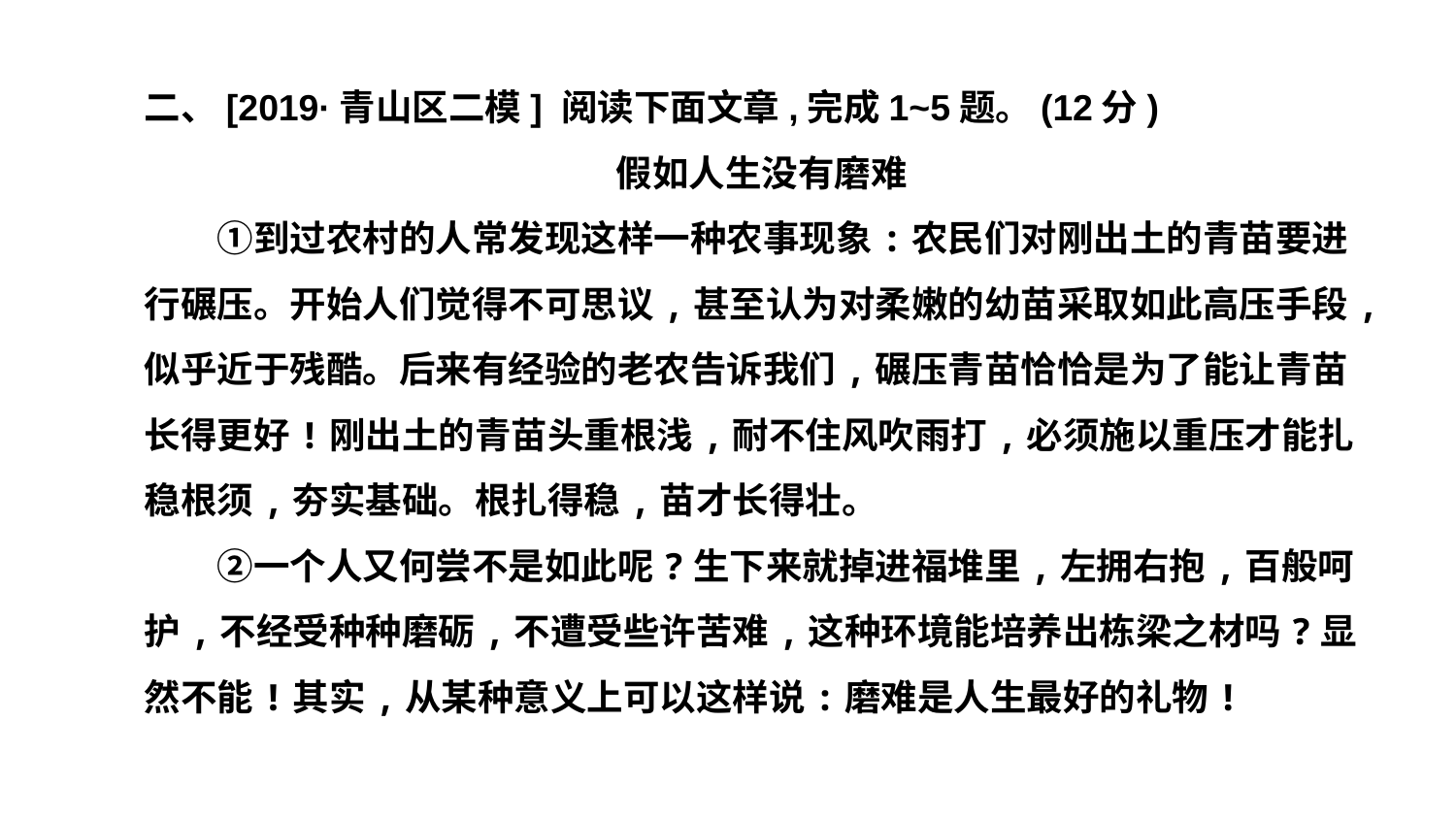

二、[2019·青山区二模] 阅读下面文章,完成1~5题。(12分)
假如人生没有磨难
　　①到过农村的人常发现这样一种农事现象:农民们对刚出土的青苗要进行碾压。开始人们觉得不可思议,甚至认为对柔嫩的幼苗采取如此高压手段,似乎近于残酷。后来有经验的老农告诉我们,碾压青苗恰恰是为了能让青苗长得更好!刚出土的青苗头重根浅,耐不住风吹雨打,必须施以重压才能扎稳根须,夯实基础。根扎得稳,苗才长得壮。
　　②一个人又何尝不是如此呢?生下来就掉进福堆里,左拥右抱,百般呵护,不经受种种磨砺,不遭受些许苦难,这种环境能培养出栋梁之材吗?显然不能!其实,从某种意义上可以这样说:磨难是人生最好的礼物!